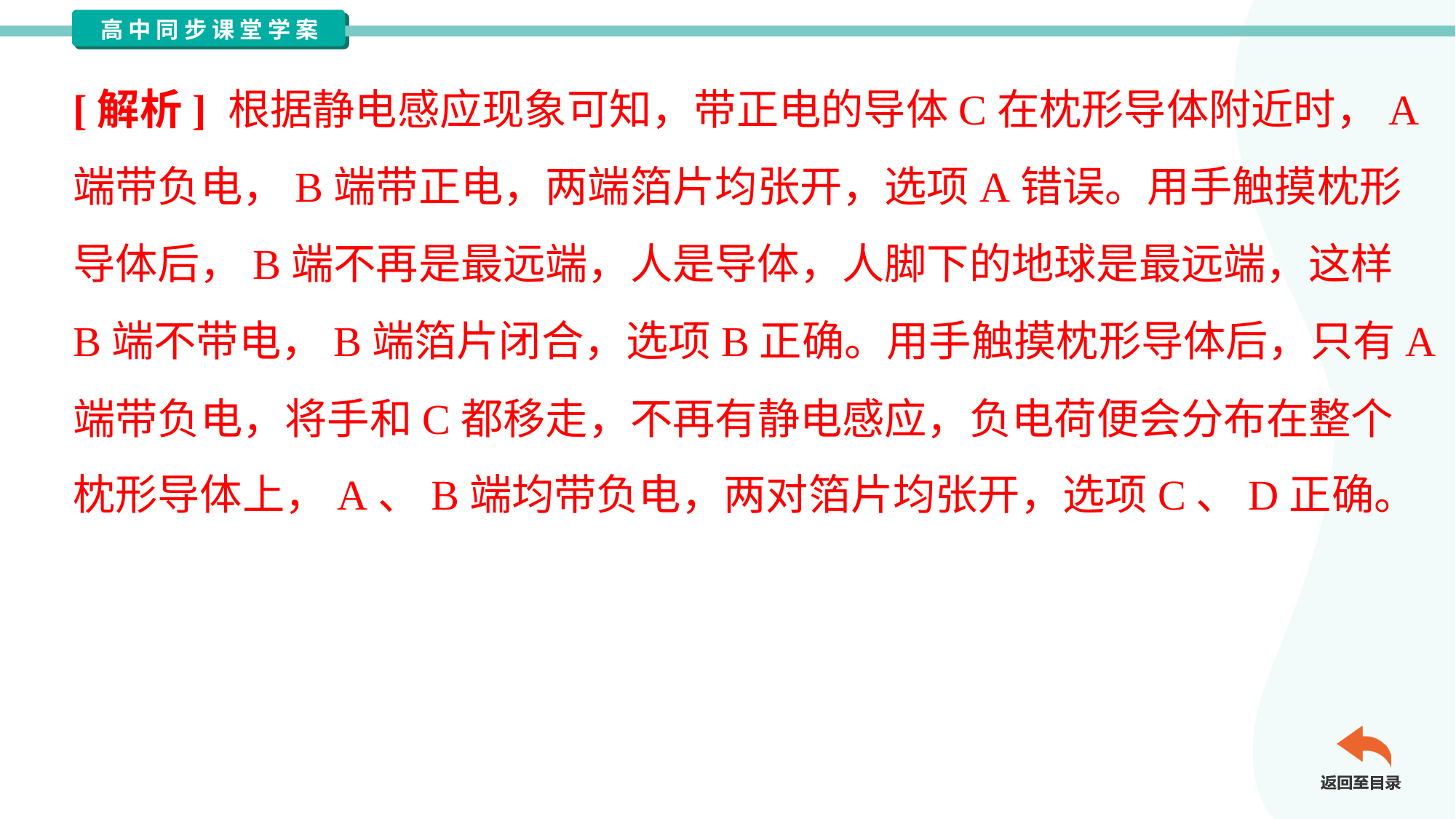

[解析] 根据静电感应现象可知，带正电的导体C在枕形导体附近时，A
端带负电，B端带正电，两端箔片均张开，选项A错误。用手触摸枕形
导体后，B端不再是最远端，人是导体，人脚下的地球是最远端，这样
B端不带电，B端箔片闭合，选项B正确。用手触摸枕形导体后，只有A
端带负电，将手和C都移走，不再有静电感应，负电荷便会分布在整个
枕形导体上，A、B端均带负电，两对箔片均张开，选项C、D正确。